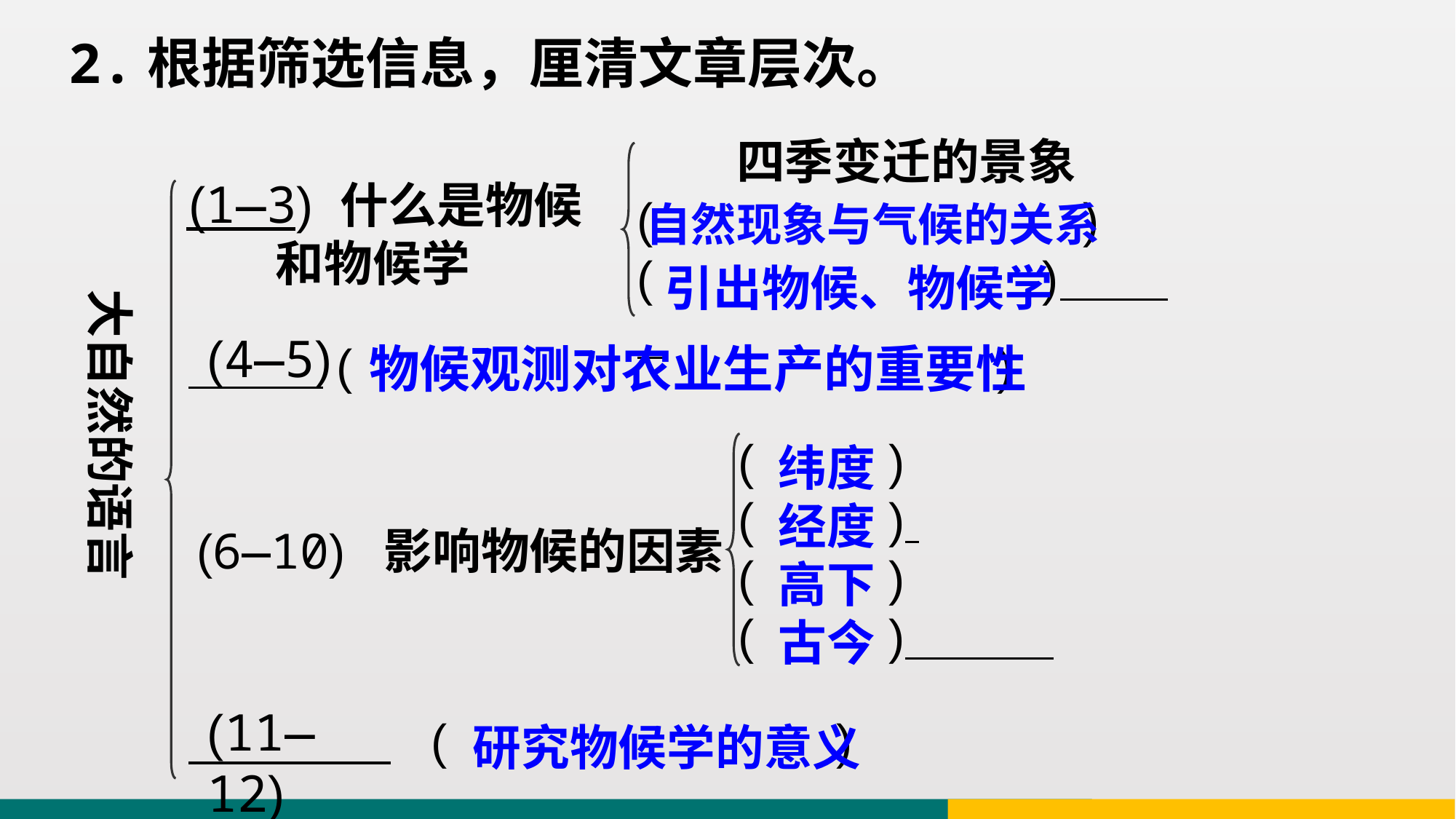

2.根据筛选信息，厘清文章层次。
四季变迁的景象
(                                )
(                             )

(1—3)
             什么是物候
       和物候学

自然现象与气候的关系
引出物候、物候学
大自然的语言
(4—5)
           (                                                )
物候观测对农业生产的重要性
(          )
(          )
(          )
(          )
纬度
经度
高下
古今

(6—10)  影响物候的因素
(11—12)
                  (                             )
研究物候学的意义